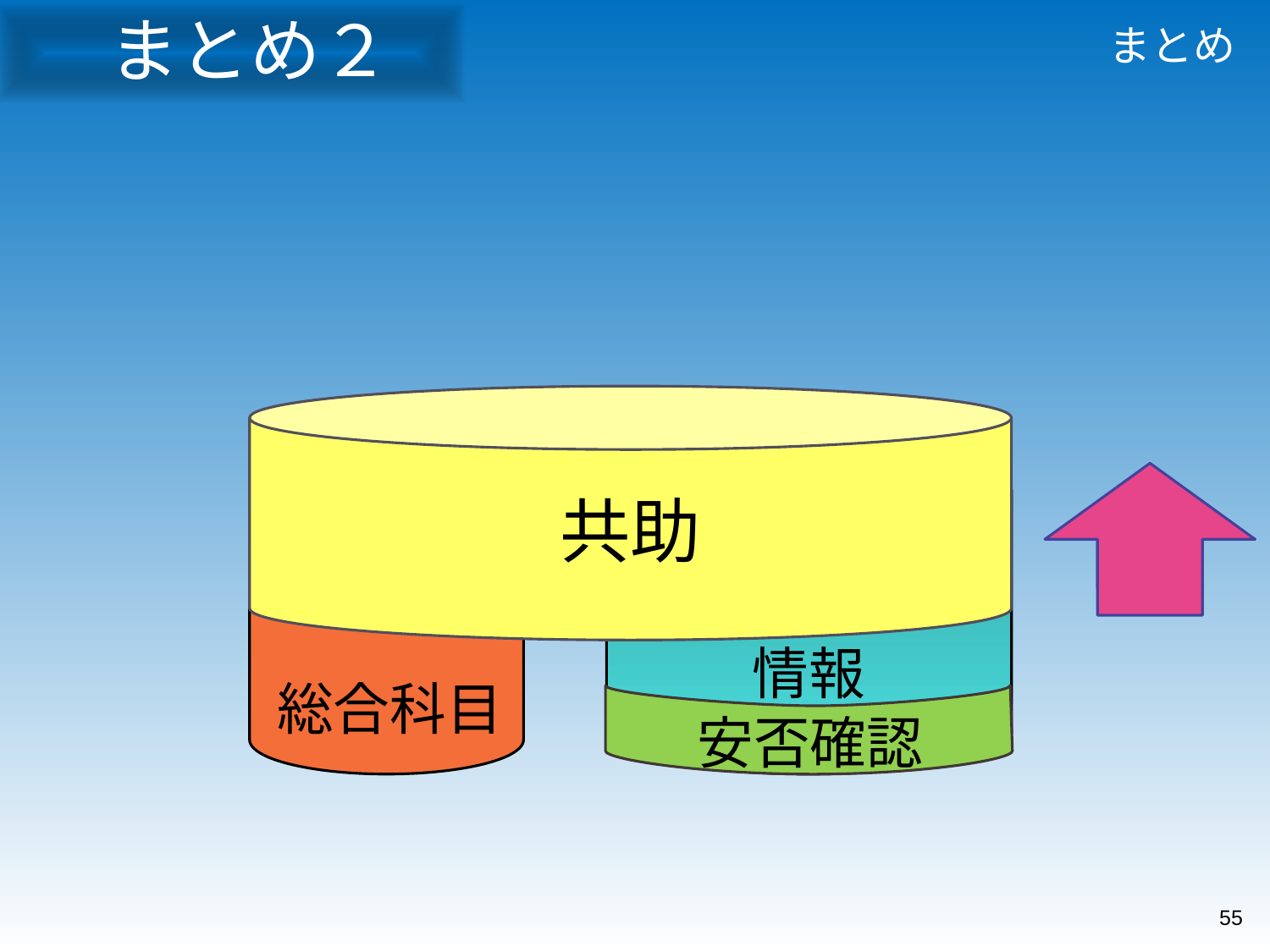

まとめ２
# まとめ

共助

情報
総合科目
安否確認
55